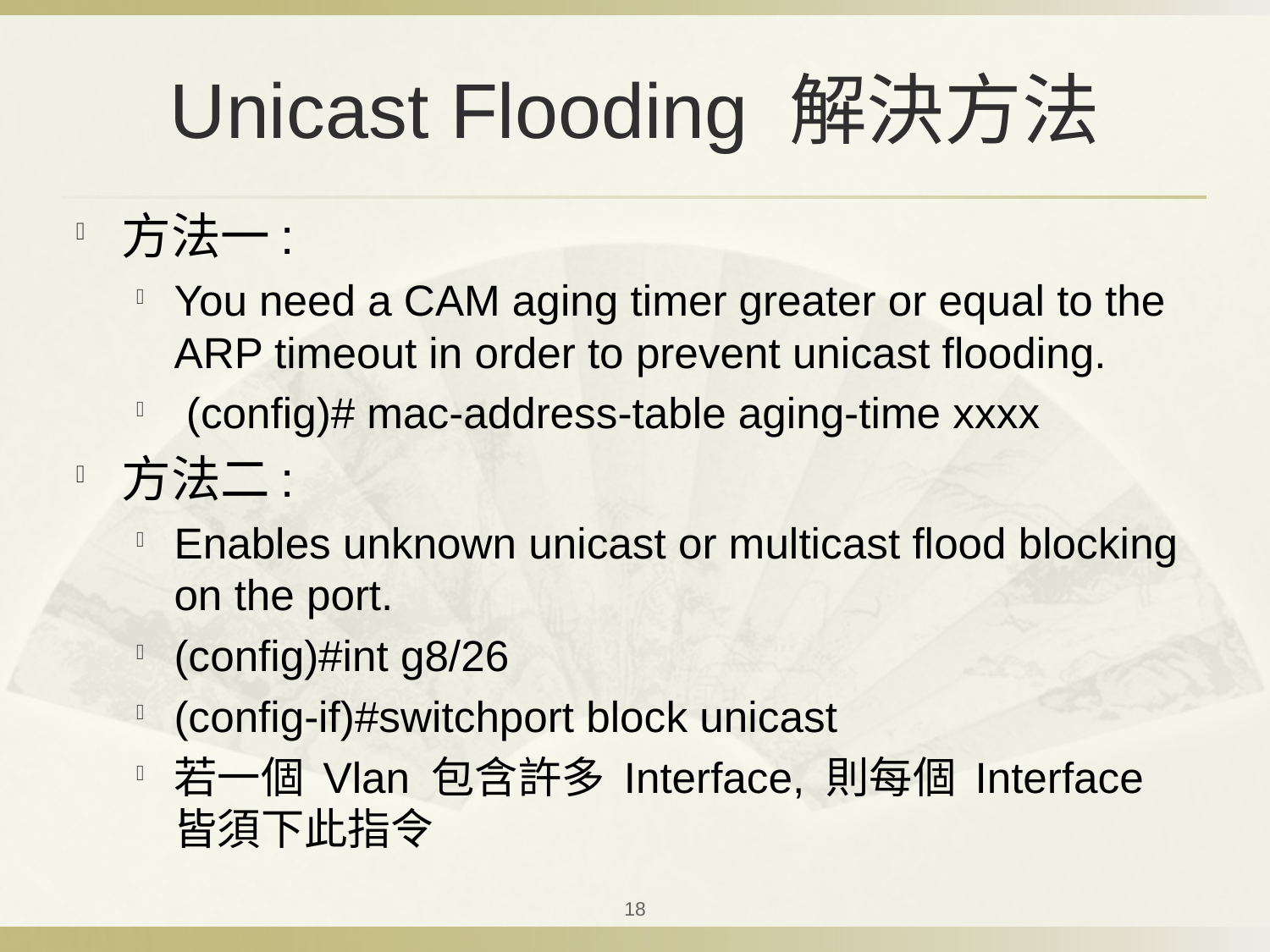

# Unicast Flooding 解決方法
方法一:
You need a CAM aging timer greater or equal to the ARP timeout in order to prevent unicast flooding.
 (config)# mac-address-table aging-time xxxx
方法二:
Enables unknown unicast or multicast flood blocking on the port.
(config)#int g8/26
(config-if)#switchport block unicast
若一個 Vlan 包含許多 Interface, 則每個 Interface 皆須下此指令

18